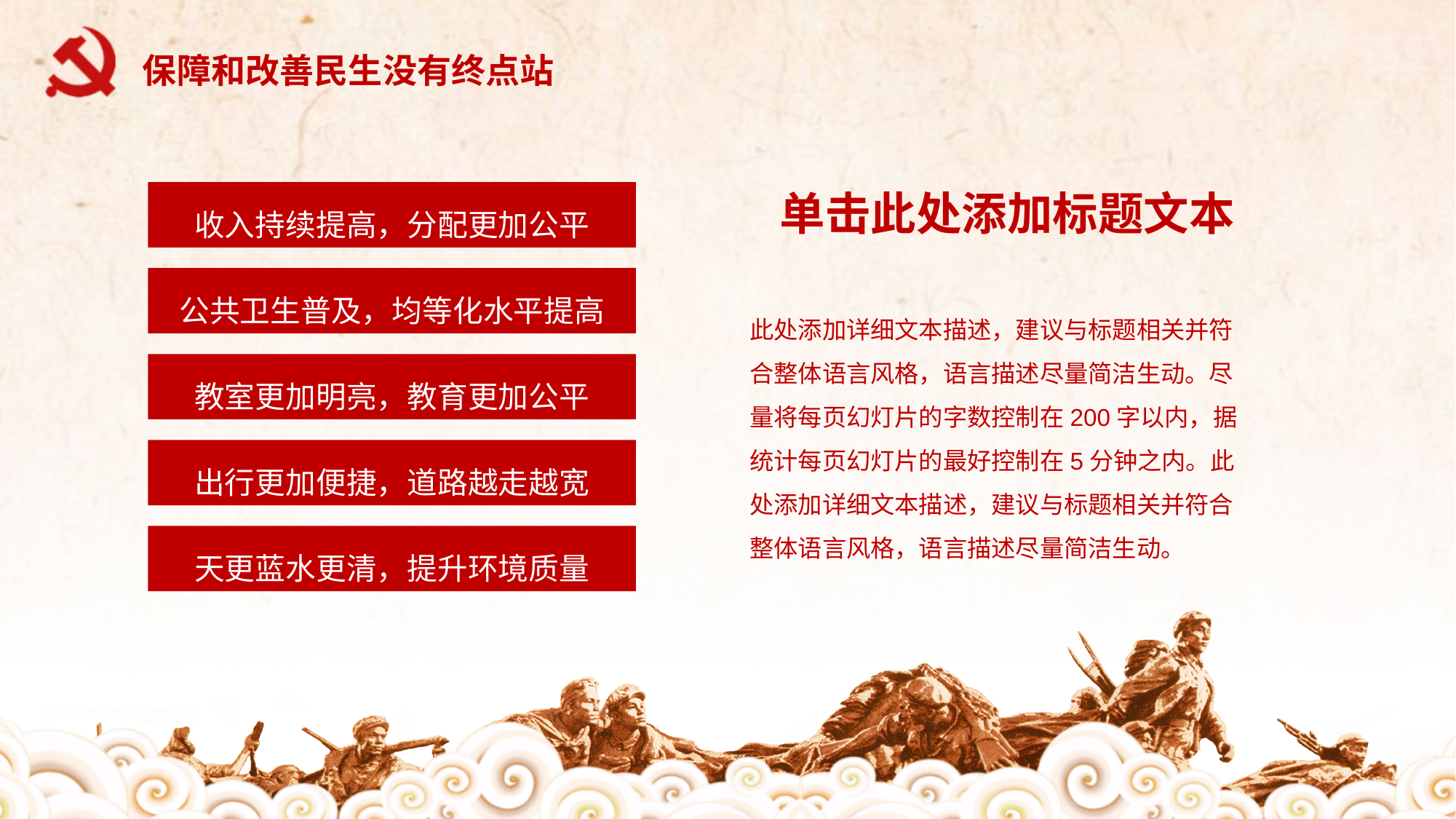

保障和改善民生没有终点站
单击此处添加标题文本
收入持续提高，分配更加公平
公共卫生普及，均等化水平提高
此处添加详细文本描述，建议与标题相关并符合整体语言风格，语言描述尽量简洁生动。尽量将每页幻灯片的字数控制在200字以内，据统计每页幻灯片的最好控制在5分钟之内。此处添加详细文本描述，建议与标题相关并符合整体语言风格，语言描述尽量简洁生动。
教室更加明亮，教育更加公平
出行更加便捷，道路越走越宽
天更蓝水更清，提升环境质量